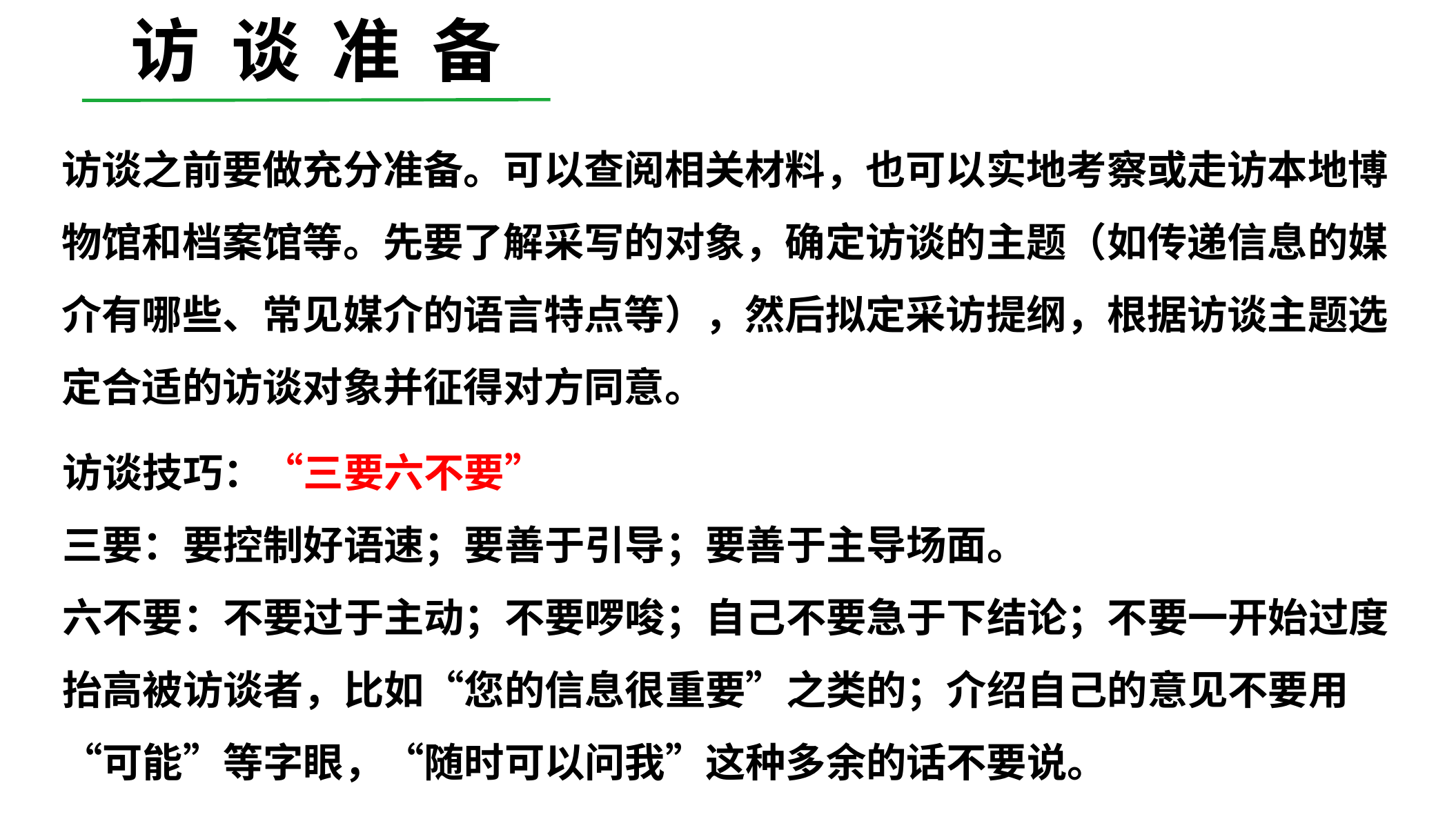

访  谈  准  备
访谈之前要做充分准备。可以查阅相关材料，也可以实地考察或走访本地博物馆和档案馆等。先要了解采写的对象，确定访谈的主题（如传递信息的媒介有哪些、常见媒介的语言特点等），然后拟定采访提纲，根据访谈主题选定合适的访谈对象并征得对方同意。
访谈技巧：“三要六不要”
三要：要控制好语速；要善于引导；要善于主导场面。
六不要：不要过于主动；不要啰唆；自己不要急于下结论；不要一开始过度抬高被访谈者，比如“您的信息很重要”之类的；介绍自己的意见不要用“可能”等字眼，“随时可以问我”这种多余的话不要说。